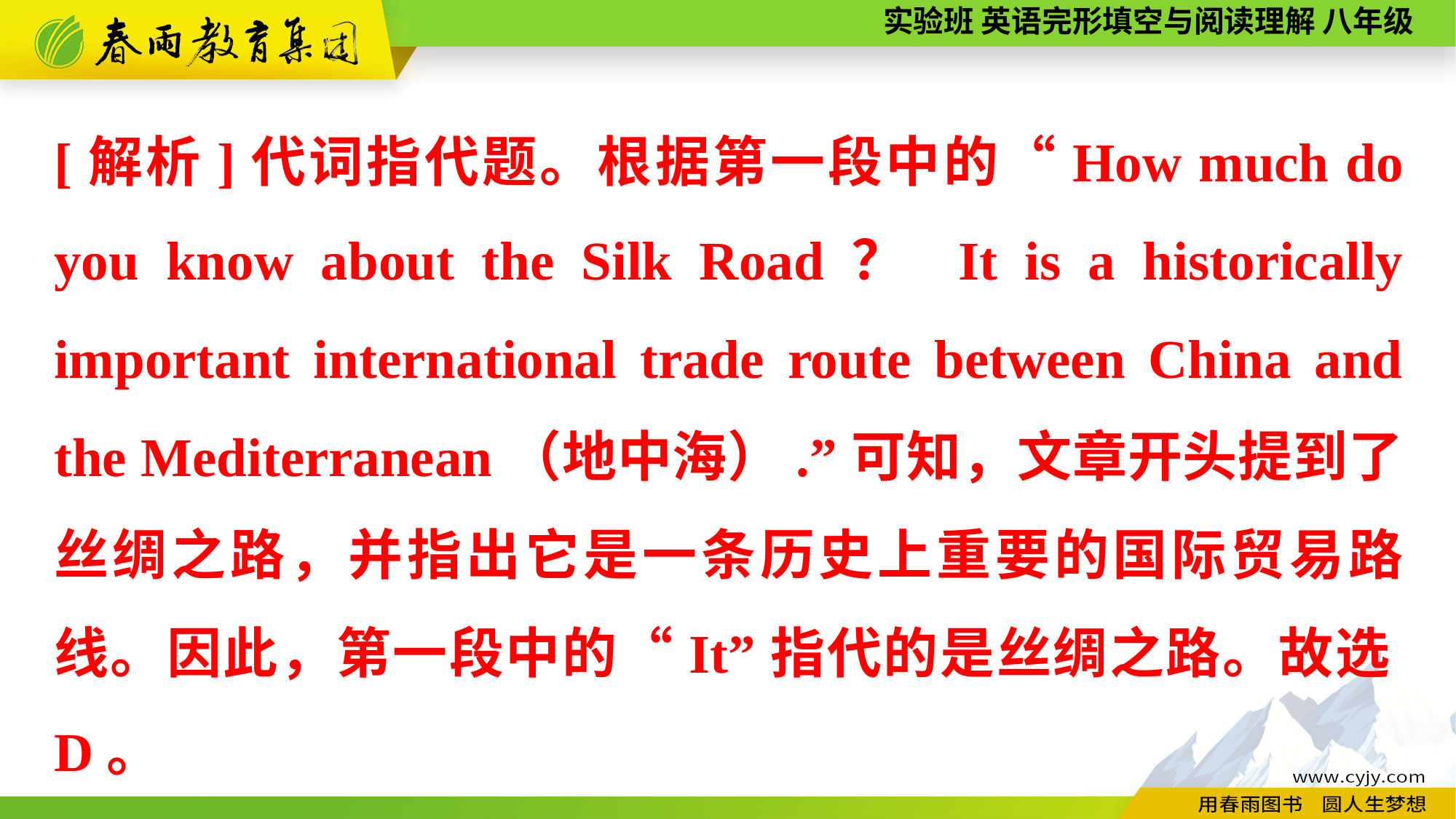

[解析]代词指代题。根据第一段中的“How much do you know about the Silk Road？ It is a historically important international trade route between China and the Mediterranean（地中海）.”可知，文章开头提到了丝绸之路，并指出它是一条历史上重要的国际贸易路线。因此，第一段中的“It”指代的是丝绸之路。故选D。